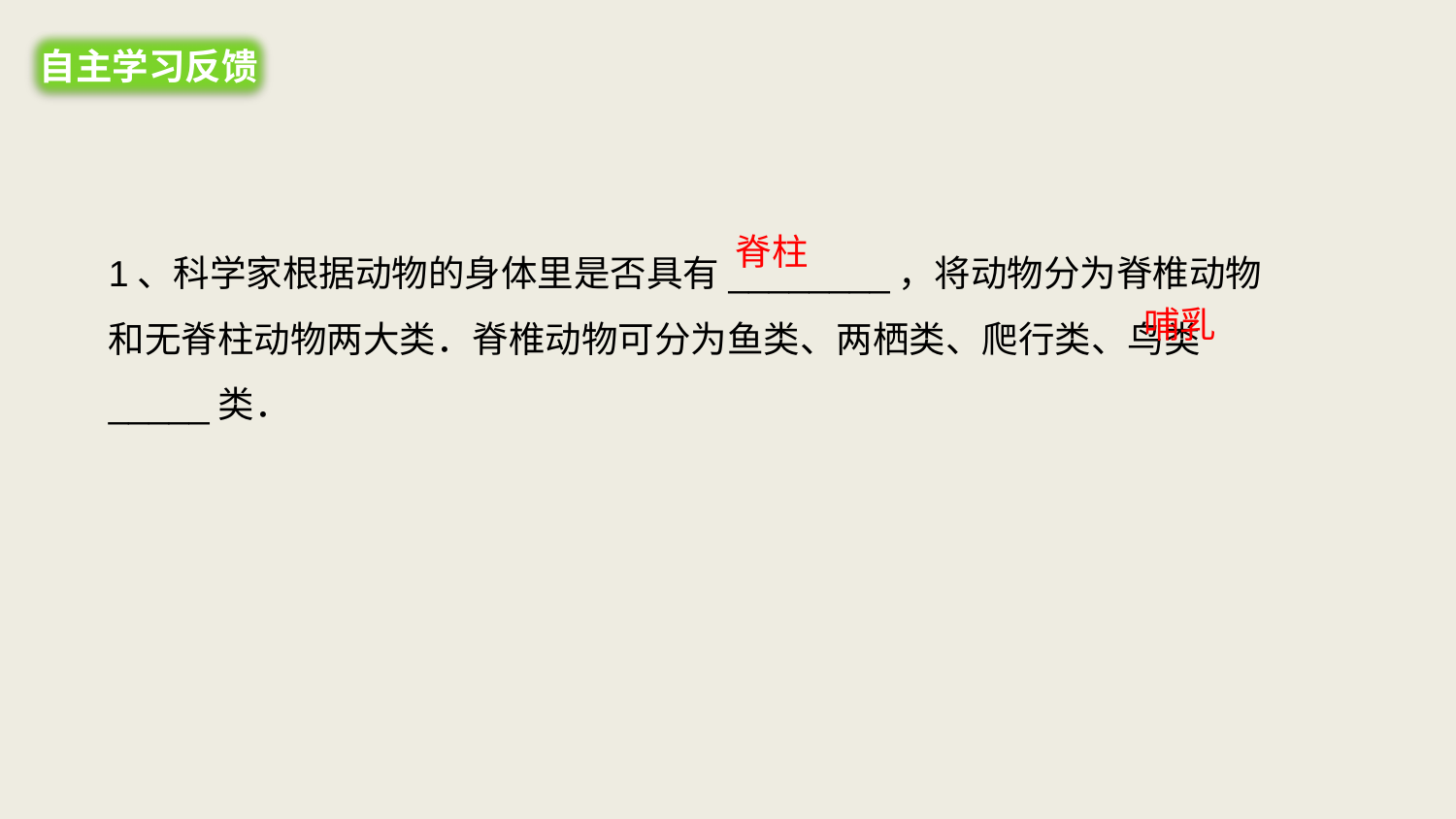

自主学习反馈
1、科学家根据动物的身体里是否具有________，将动物分为脊椎动物和无脊柱动物两大类．脊椎动物可分为鱼类、两栖类、爬行类、鸟类_____类．
脊柱
哺乳